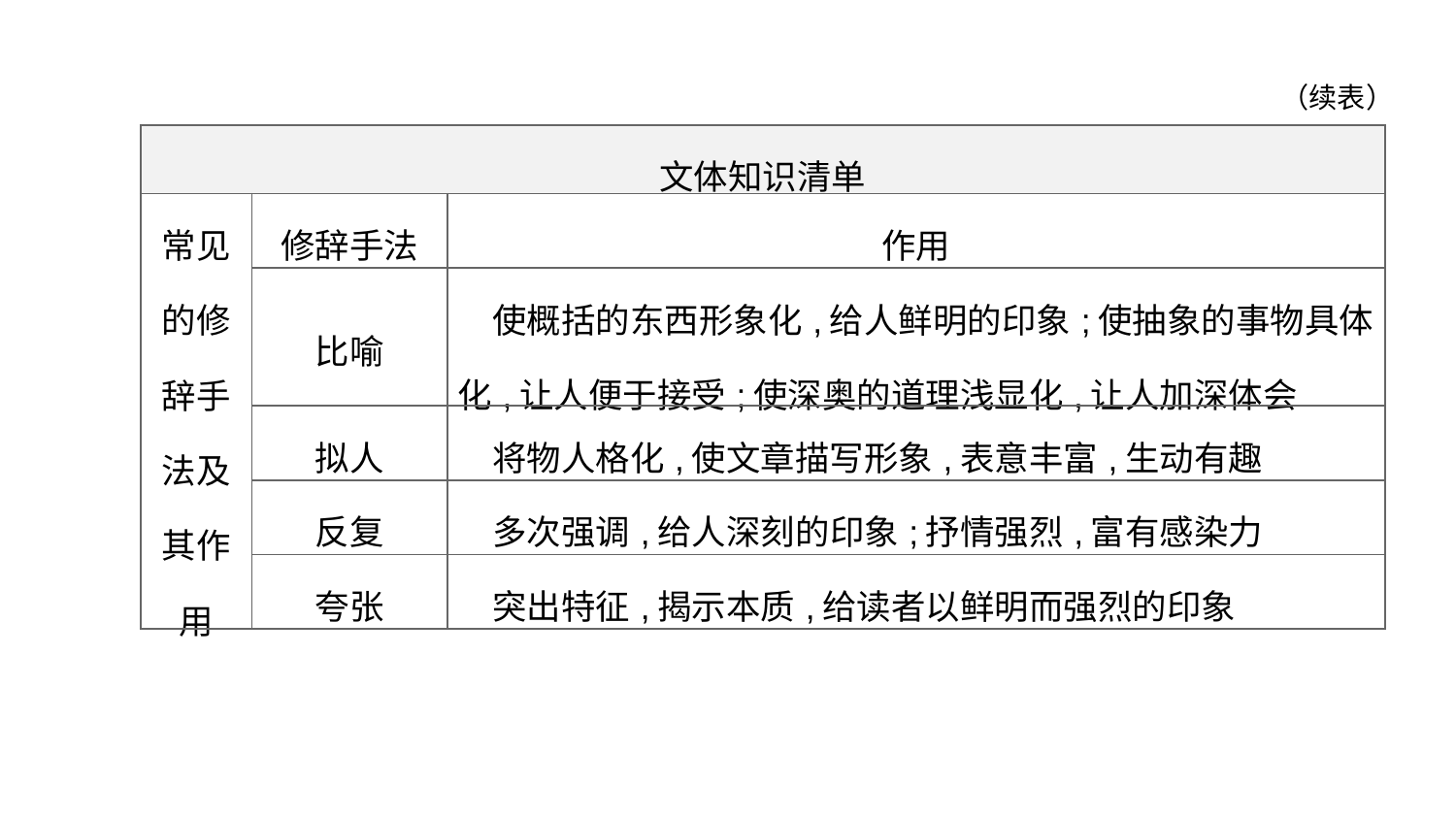

（续表）
| 文体知识清单 |  |  |
| --- | --- | --- |
| 常见 的修 辞手 法及 其作 用 | 修辞手法 | 作用 |
|  | 比喻 | 使概括的东西形象化,给人鲜明的印象;使抽象的事物具体化,让人便于接受;使深奥的道理浅显化,让人加深体会 |
|  | 拟人 | 将物人格化,使文章描写形象,表意丰富,生动有趣 |
|  | 反复 | 多次强调,给人深刻的印象;抒情强烈,富有感染力 |
|  | 夸张 | 突出特征,揭示本质,给读者以鲜明而强烈的印象 |